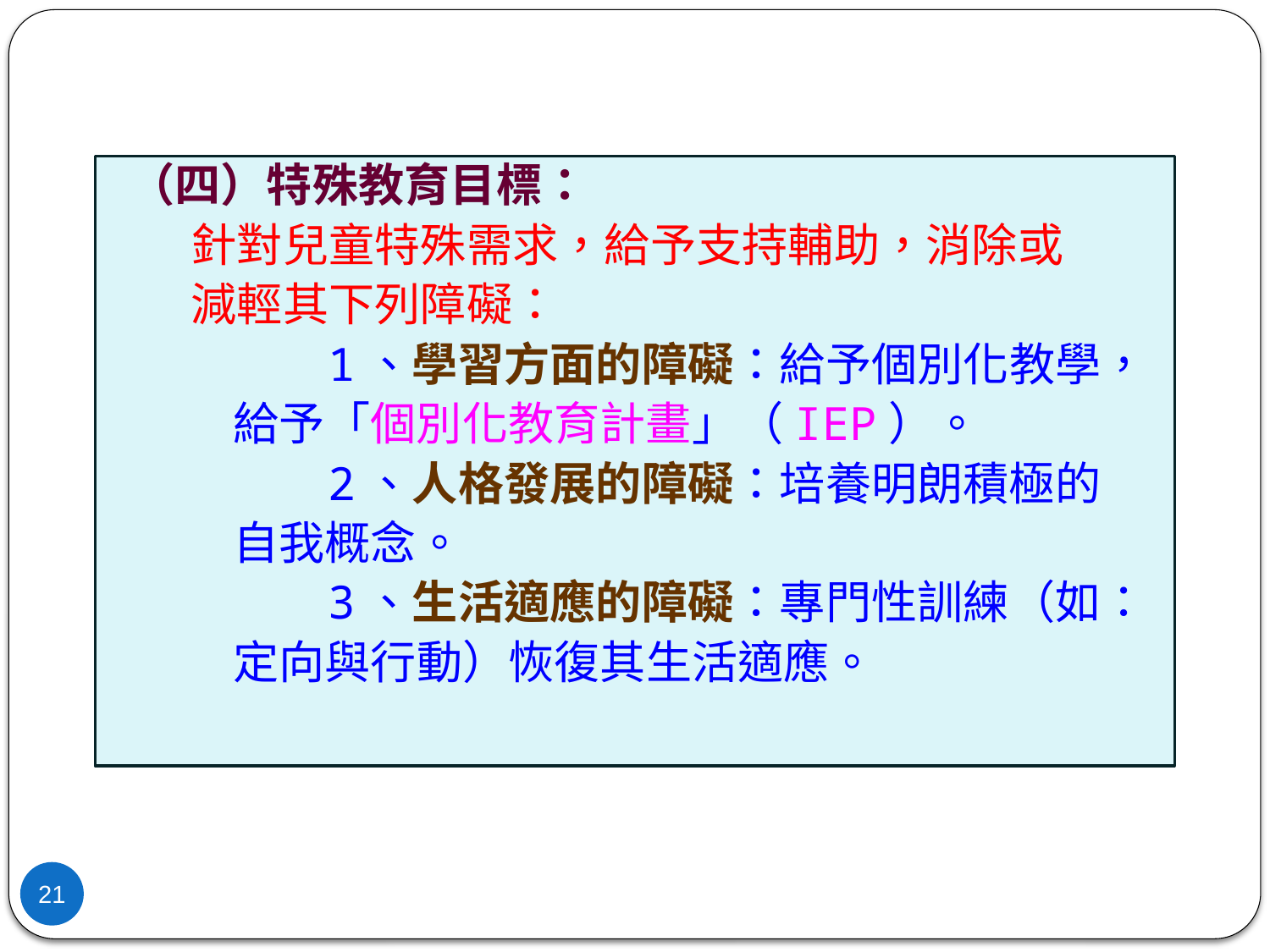

（四）特殊教育目標：
       針對兒童特殊需求，給予支持輔助，消除或
       減輕其下列障礙：
        1、學習方面的障礙：給予個別化教學，
           給予「個別化教育計畫」（IEP）。
        2、人格發展的障礙：培養明朗積極的
           自我概念。
        3、生活適應的障礙：專門性訓練（如：
           定向與行動）恢復其生活適應。
21